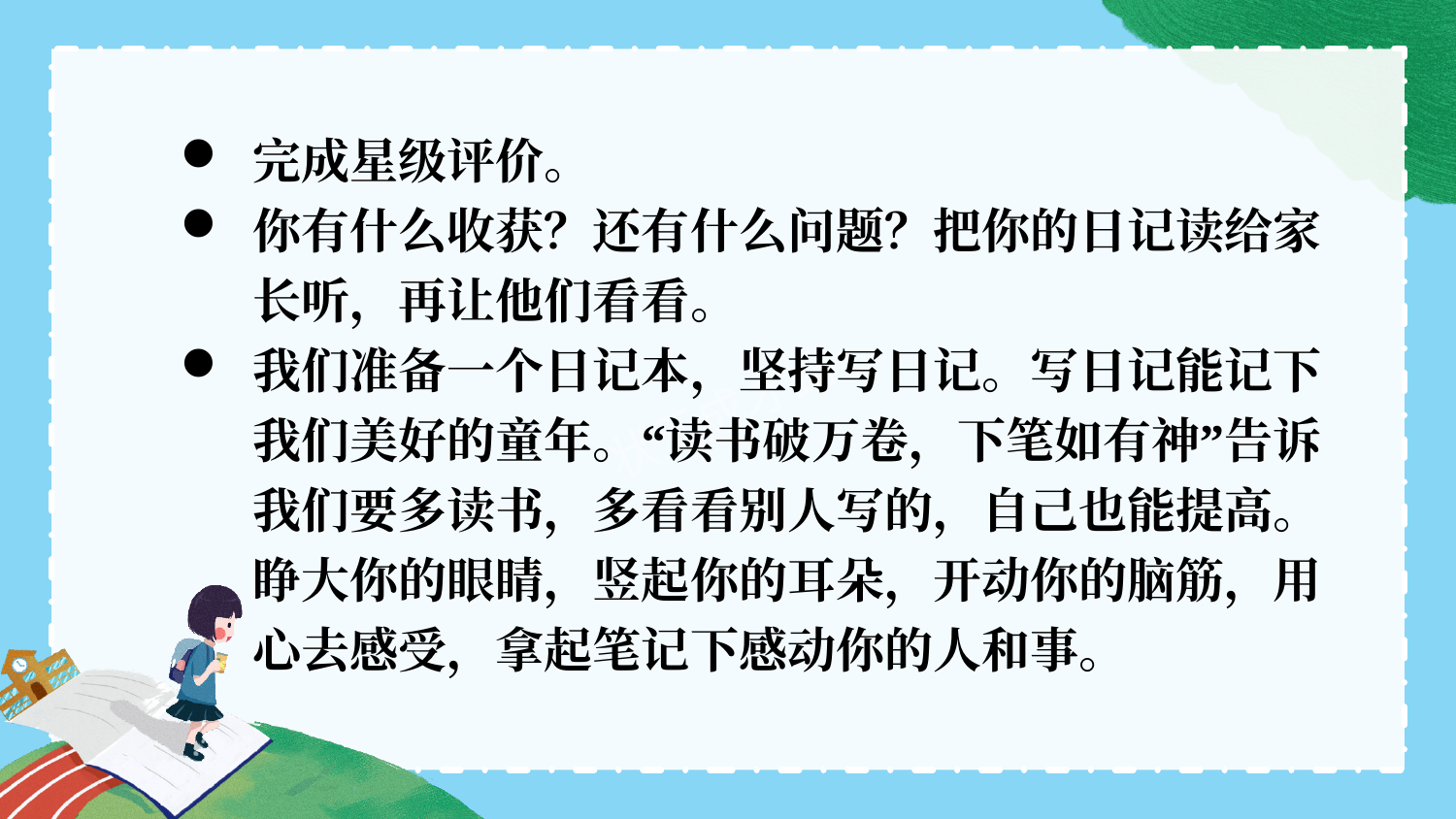

完成星级评价。
你有什么收获？还有什么问题？把你的日记读给家长听，再让他们看看。
我们准备一个日记本，坚持写日记。写日记能记下我们美好的童年。“读书破万卷，下笔如有神”告诉我们要多读书，多看看别人写的，自己也能提高。睁大你的眼睛，竖起你的耳朵，开动你的脑筋，用心去感受，拿起笔记下感动你的人和事。